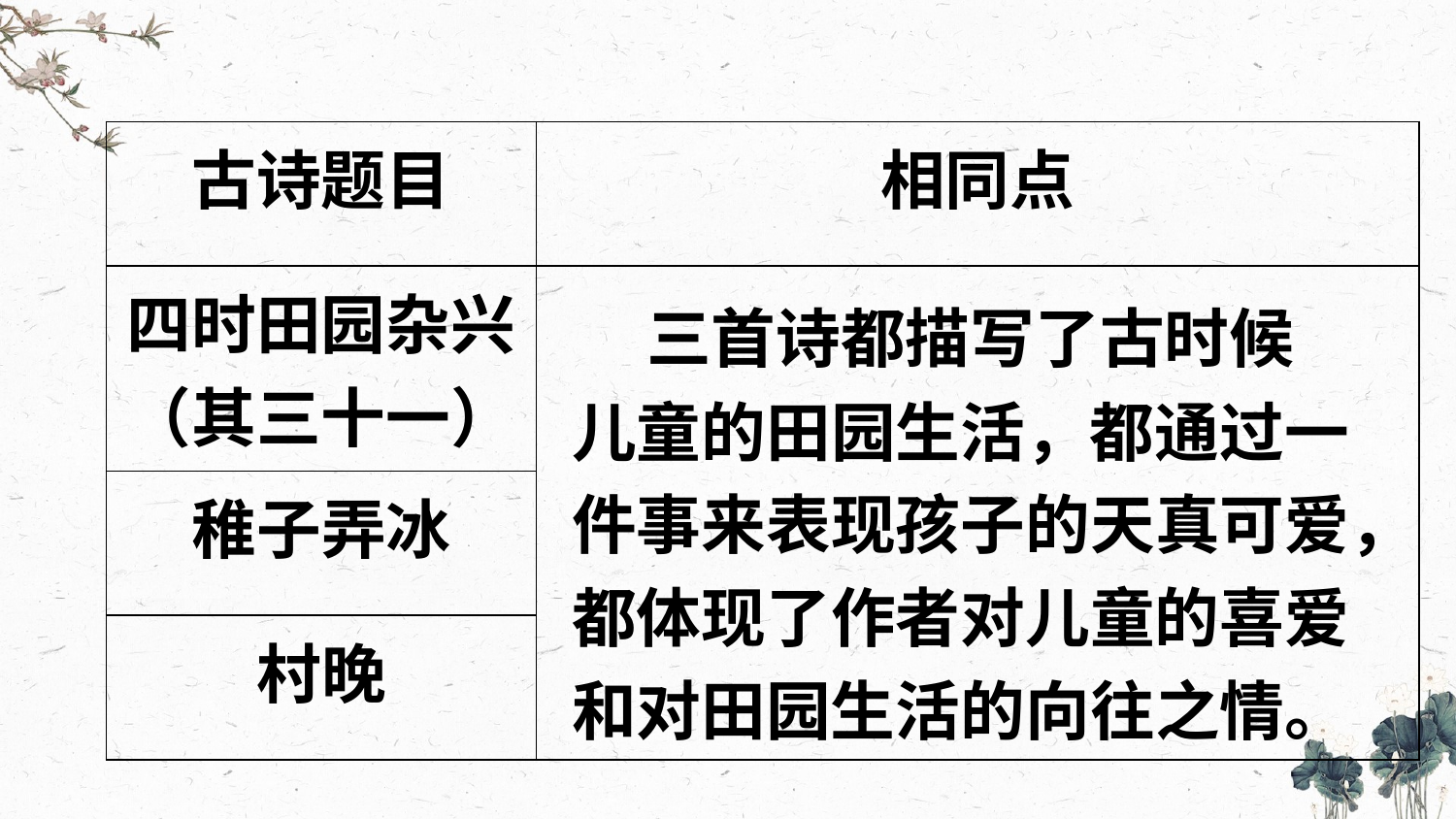

| 古诗题目 | 相同点 |
| --- | --- |
| 四时田园杂兴（其三十一） |  |
| 稚子弄冰 |  |
| 村晚 |  |
    三首诗都描写了古时候儿童的田园生活，都通过一件事来表现孩子的天真可爱，都体现了作者对儿童的喜爱和对田园生活的向往之情。